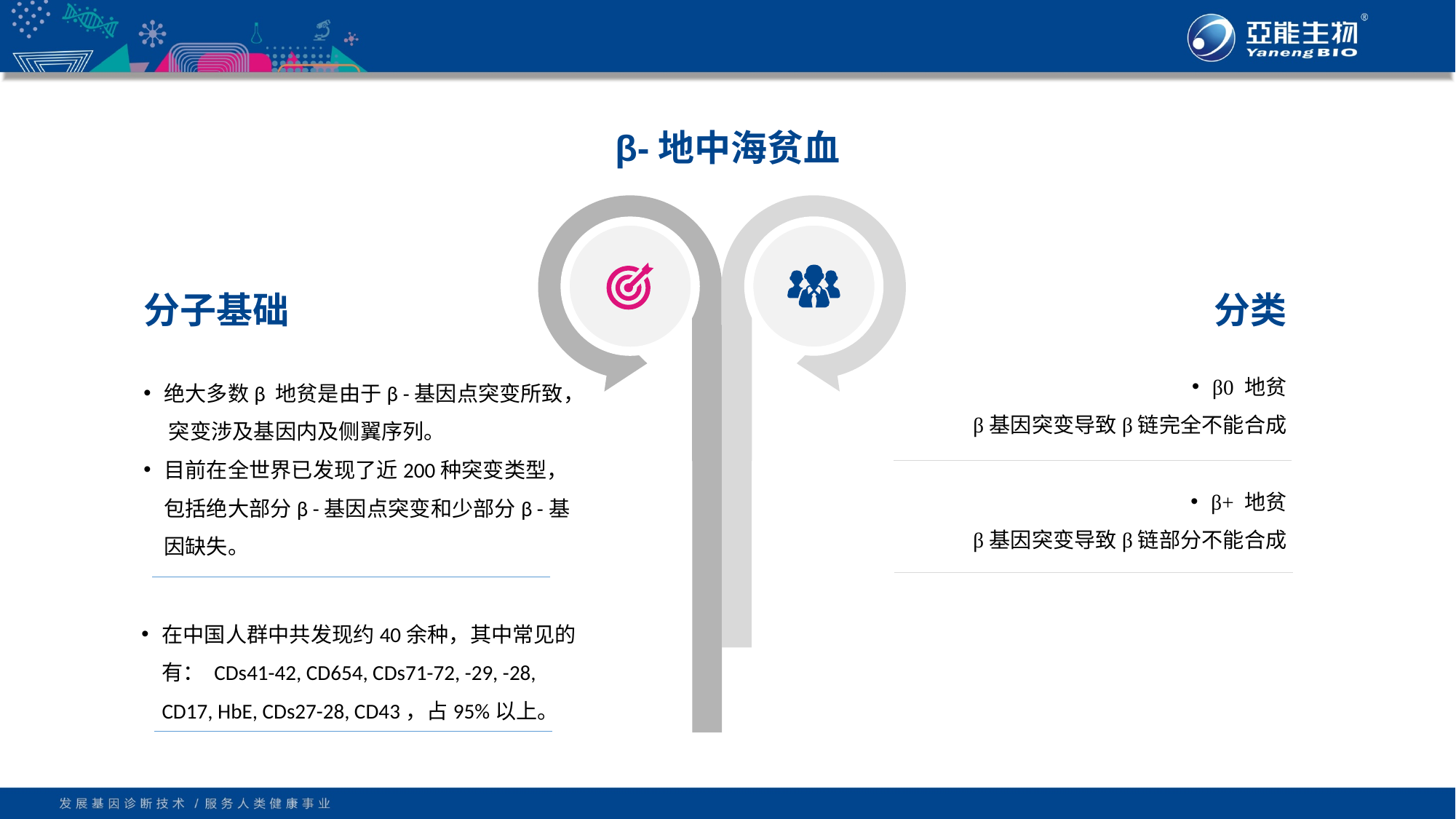

# β-地中海贫血

分子基础
分类
β0 地贫
 β基因突变导致β链完全不能合成

β+ 地贫
β基因突变导致β链部分不能合成
绝大多数β 地贫是由于β -基因点突变所致， 突变涉及基因内及侧翼序列。
目前在全世界已发现了近200种突变类型，包括绝大部分β -基因点突变和少部分β -基因缺失。

在中国人群中共发现约40余种，其中常见的有： CDs41-42, CD654, CDs71-72, -29, -28, CD17, HbE, CDs27-28, CD43，占95%以上。